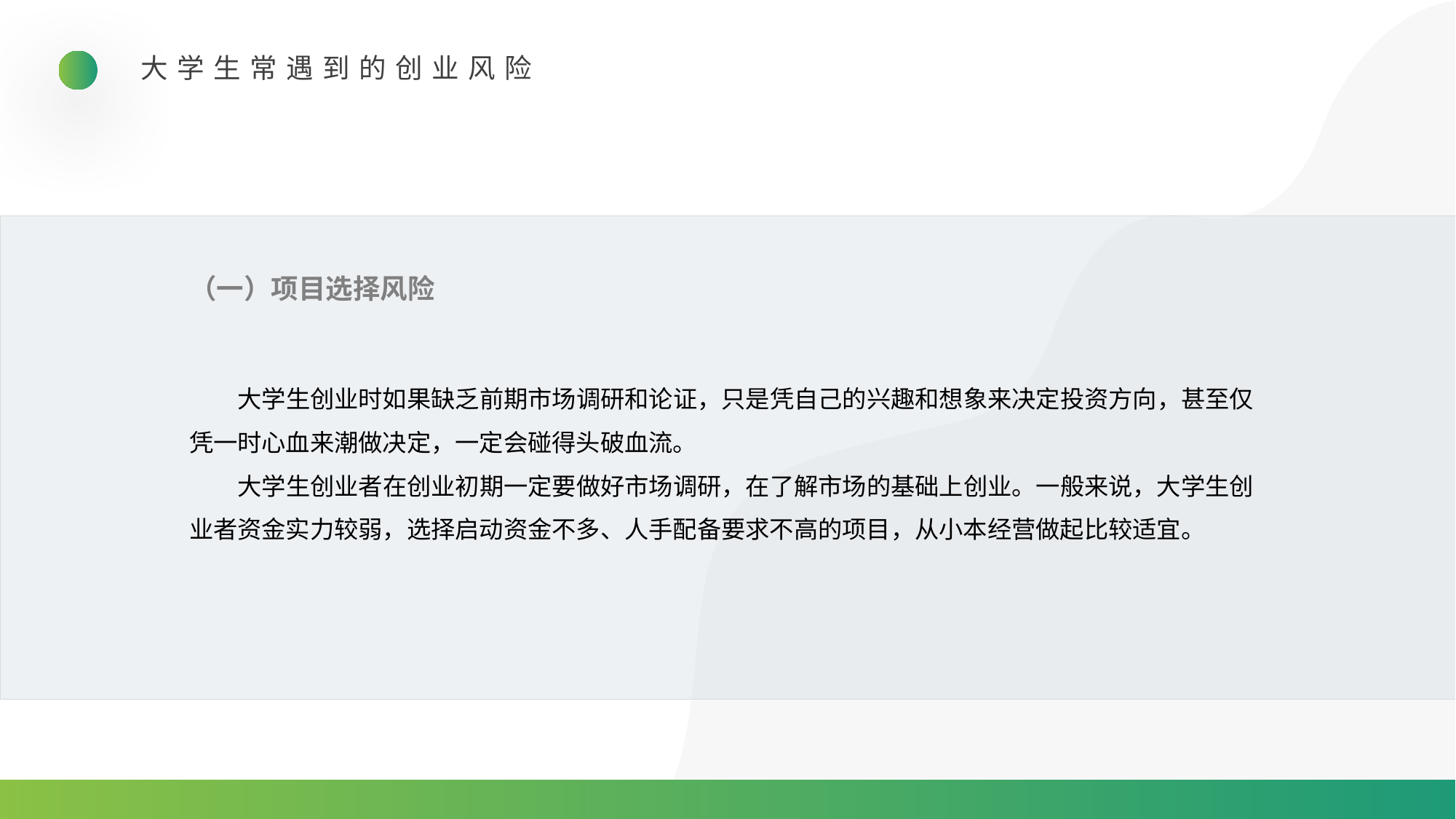

大学生常遇到的创业风险

（一）项目选择风险
大学生创业时如果缺乏前期市场调研和论证，只是凭自己的兴趣和想象来决定投资方向，甚至仅凭一时心血来潮做决定，一定会碰得头破血流。
大学生创业者在创业初期一定要做好市场调研，在了解市场的基础上创业。一般来说，大学生创业者资金实力较弱，选择启动资金不多、人手配备要求不高的项目，从小本经营做起比较适宜。